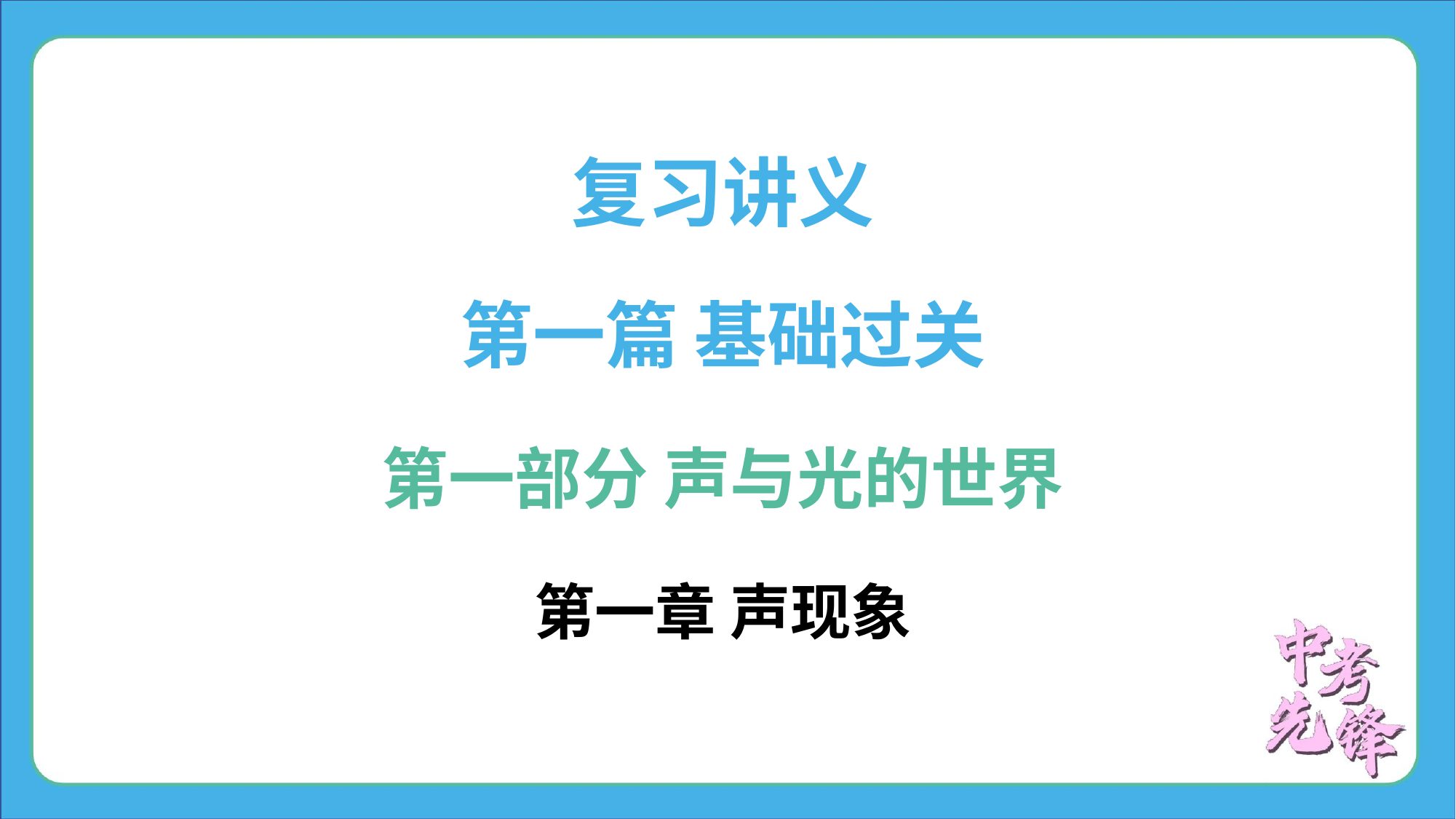

复习讲义
第一篇 基础过关
第一部分 声与光的世界
第一章 声现象